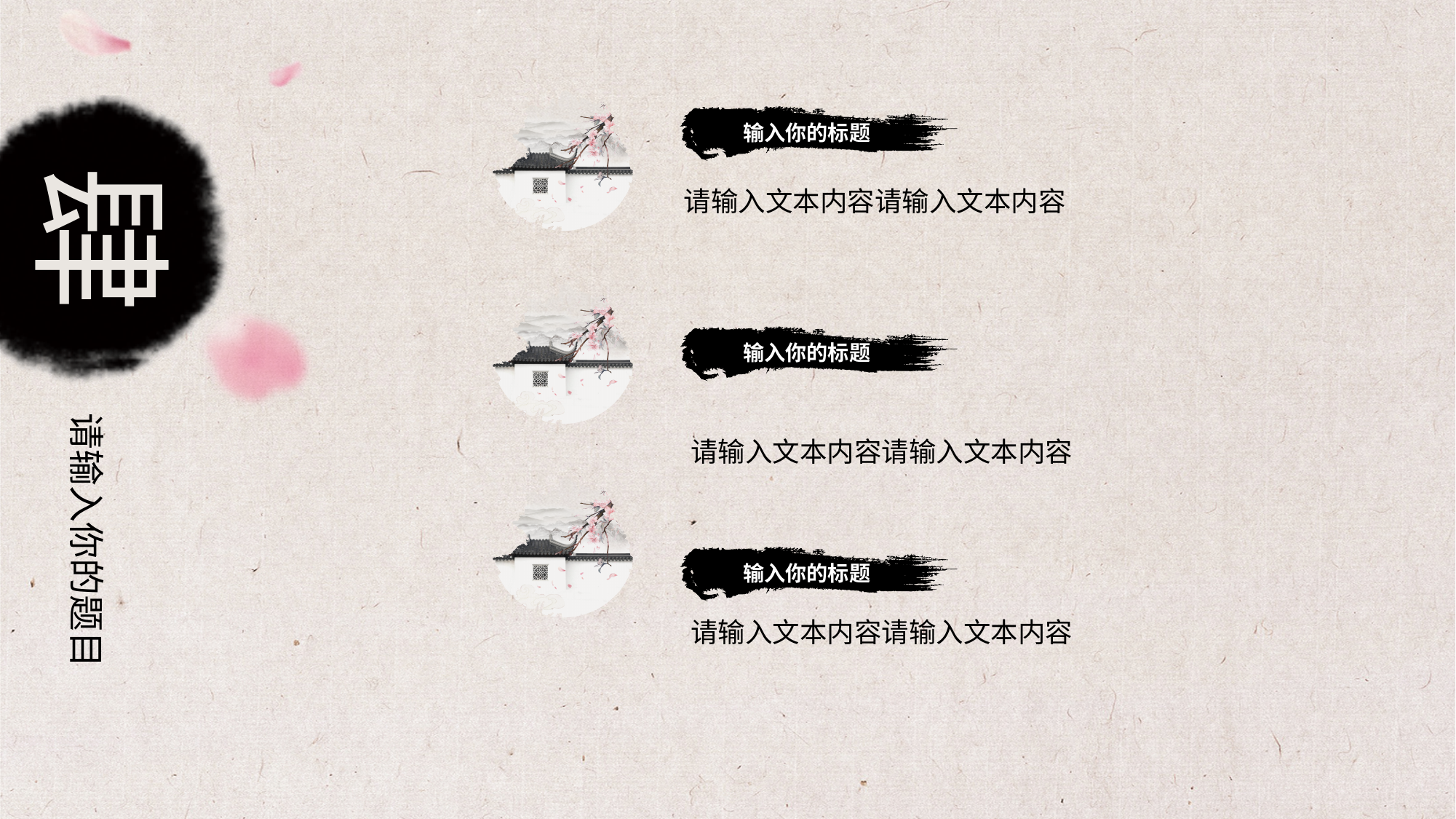

输入你的标题
请输入文本内容请输入文本内容

输入你的标题
请输入文本内容请输入文本内容

输入你的标题
请输入文本内容请输入文本内容